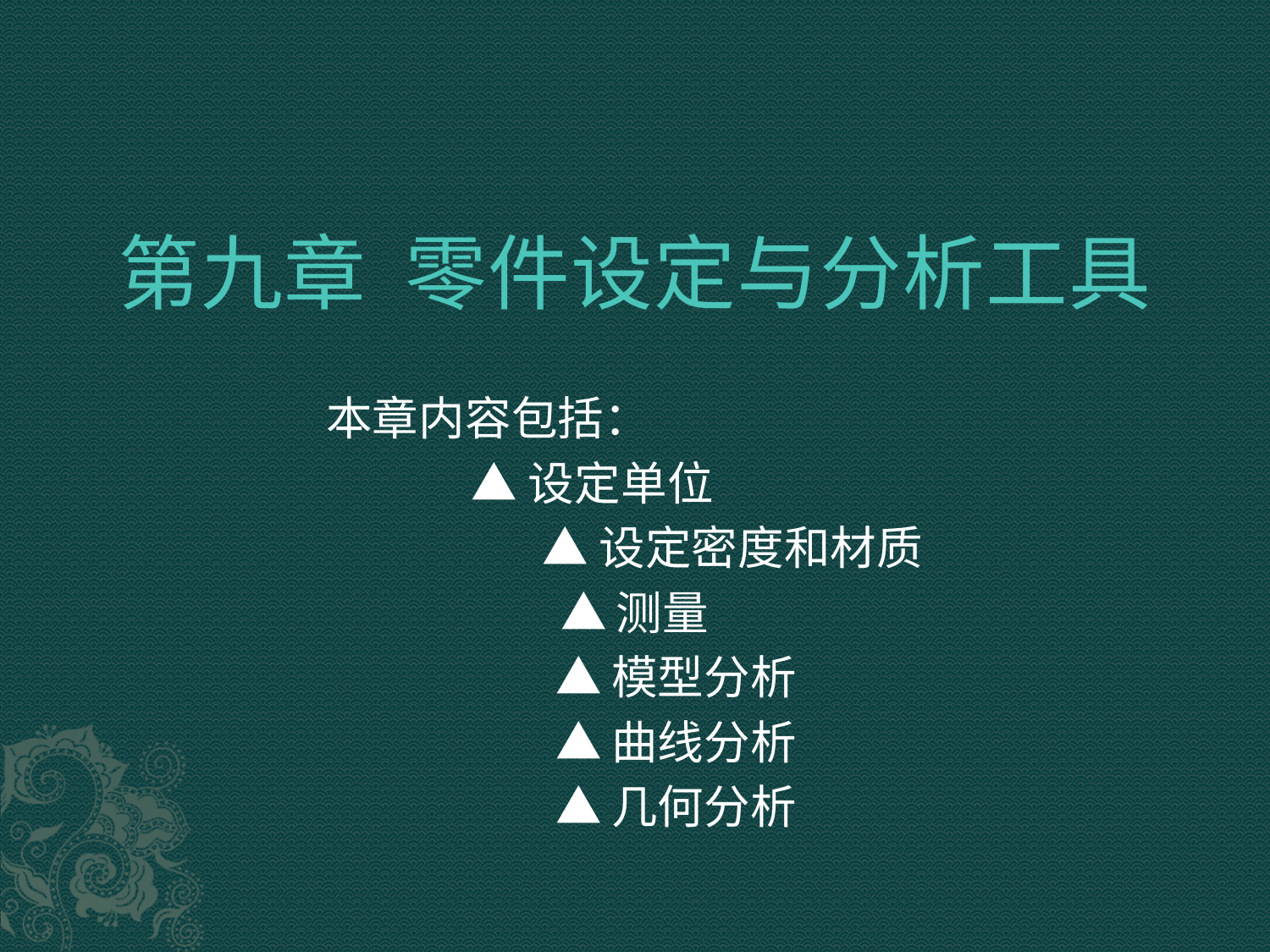

# 第九章  零件设定与分析工具
         本章内容包括：
                        ▲设定单位
                   ▲设定密度和材质
▲测量
        ▲模型分析
        ▲曲线分析
        ▲几何分析